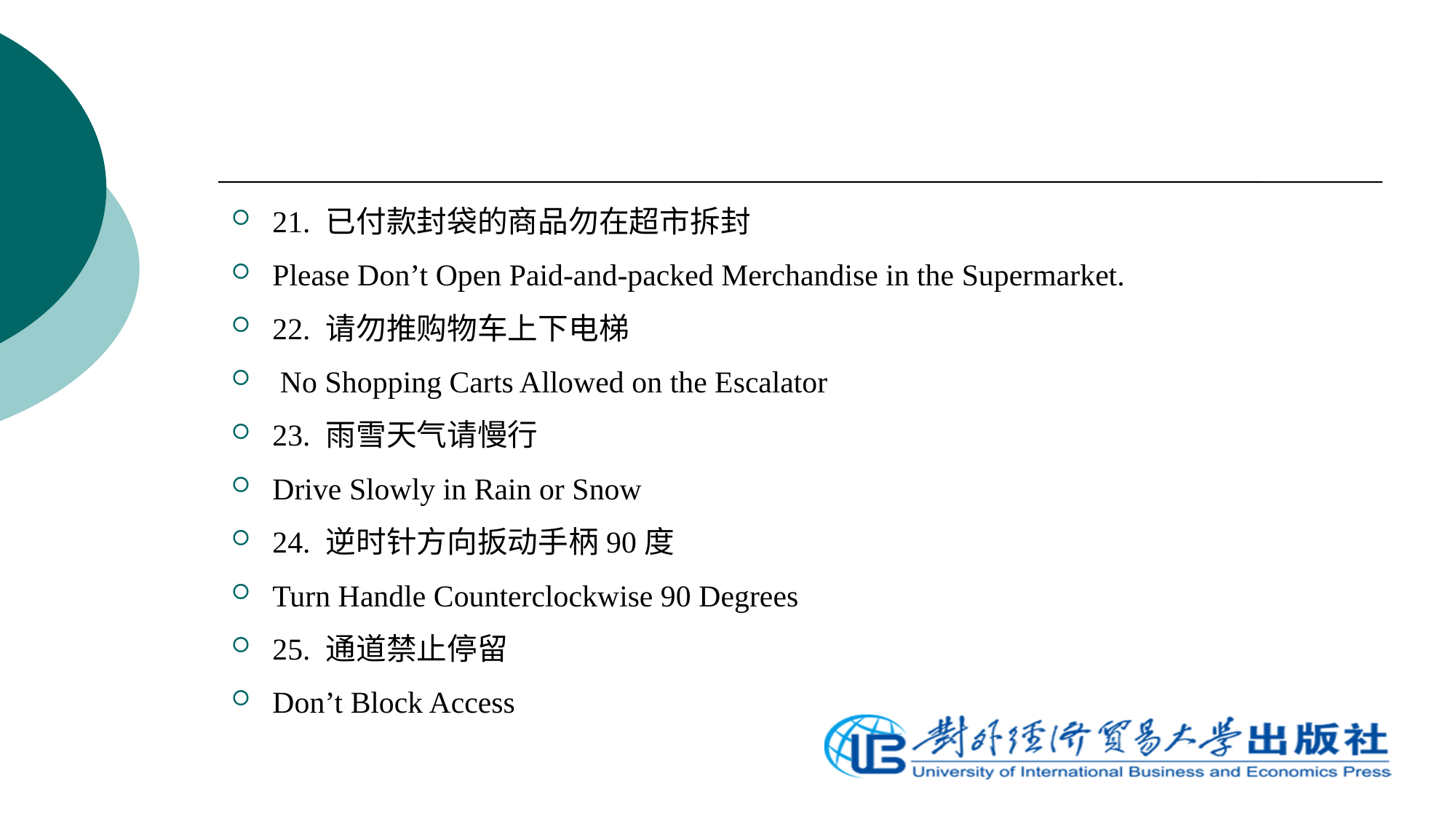

21. 已付款封袋的商品勿在超市拆封
Please Don’t Open Paid-and-packed Merchandise in the Supermarket.
22. 请勿推购物车上下电梯
 No Shopping Carts Allowed on the Escalator
23. 雨雪天气请慢行
Drive Slowly in Rain or Snow
24. 逆时针方向扳动手柄90度
Turn Handle Counterclockwise 90 Degrees
25. 通道禁止停留
Don’t Block Access